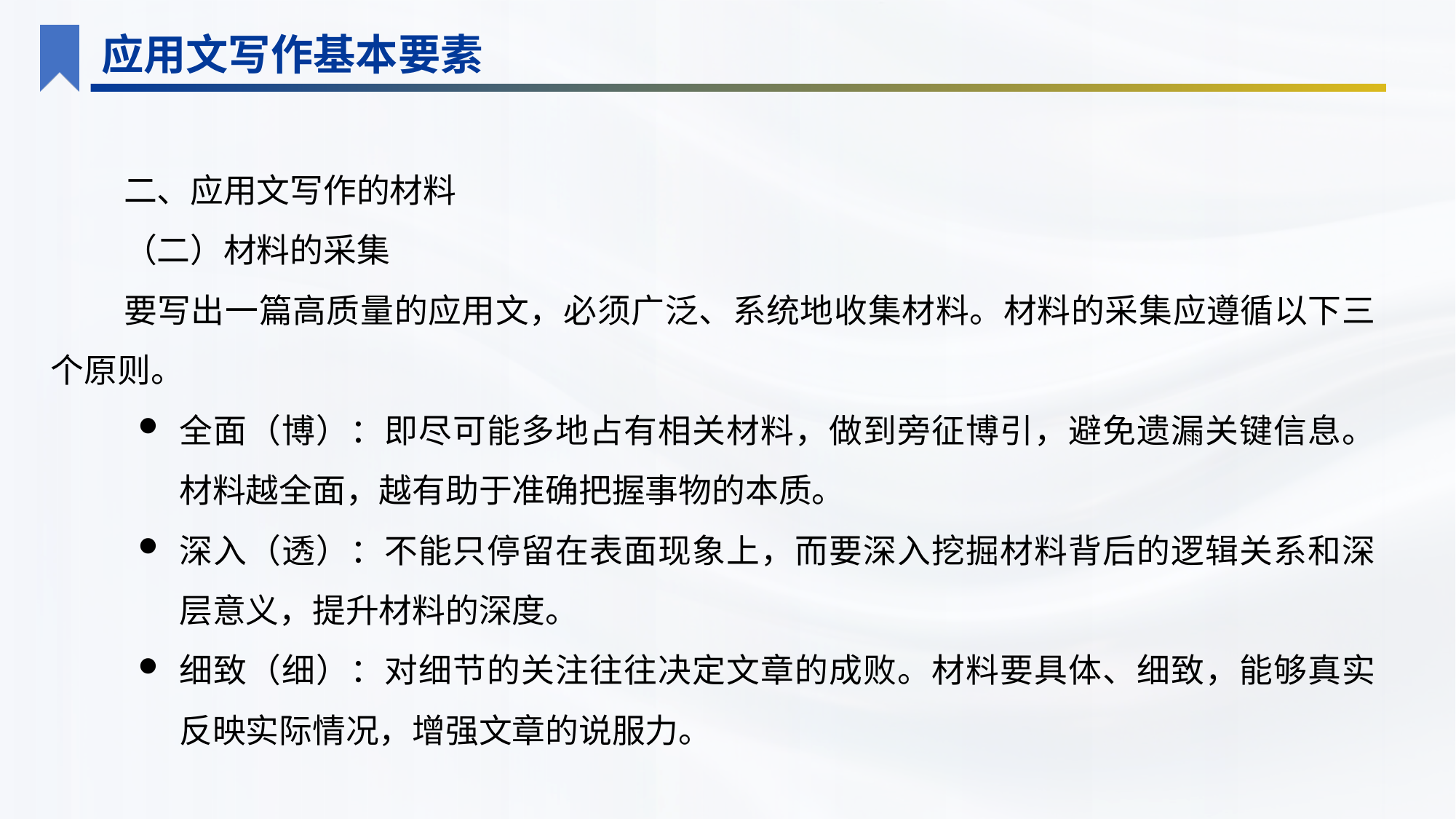

应用文写作基本要素
二、应用文写作的材料
（二）材料的采集
要写出一篇高质量的应用文，必须广泛、系统地收集材料。材料的采集应遵循以下三个原则。
全面（博）：即尽可能多地占有相关材料，做到旁征博引，避免遗漏关键信息。材料越全面，越有助于准确把握事物的本质。
深入（透）：不能只停留在表面现象上，而要深入挖掘材料背后的逻辑关系和深层意义，提升材料的深度。
细致（细）：对细节的关注往往决定文章的成败。材料要具体、细致，能够真实反映实际情况，增强文章的说服力。